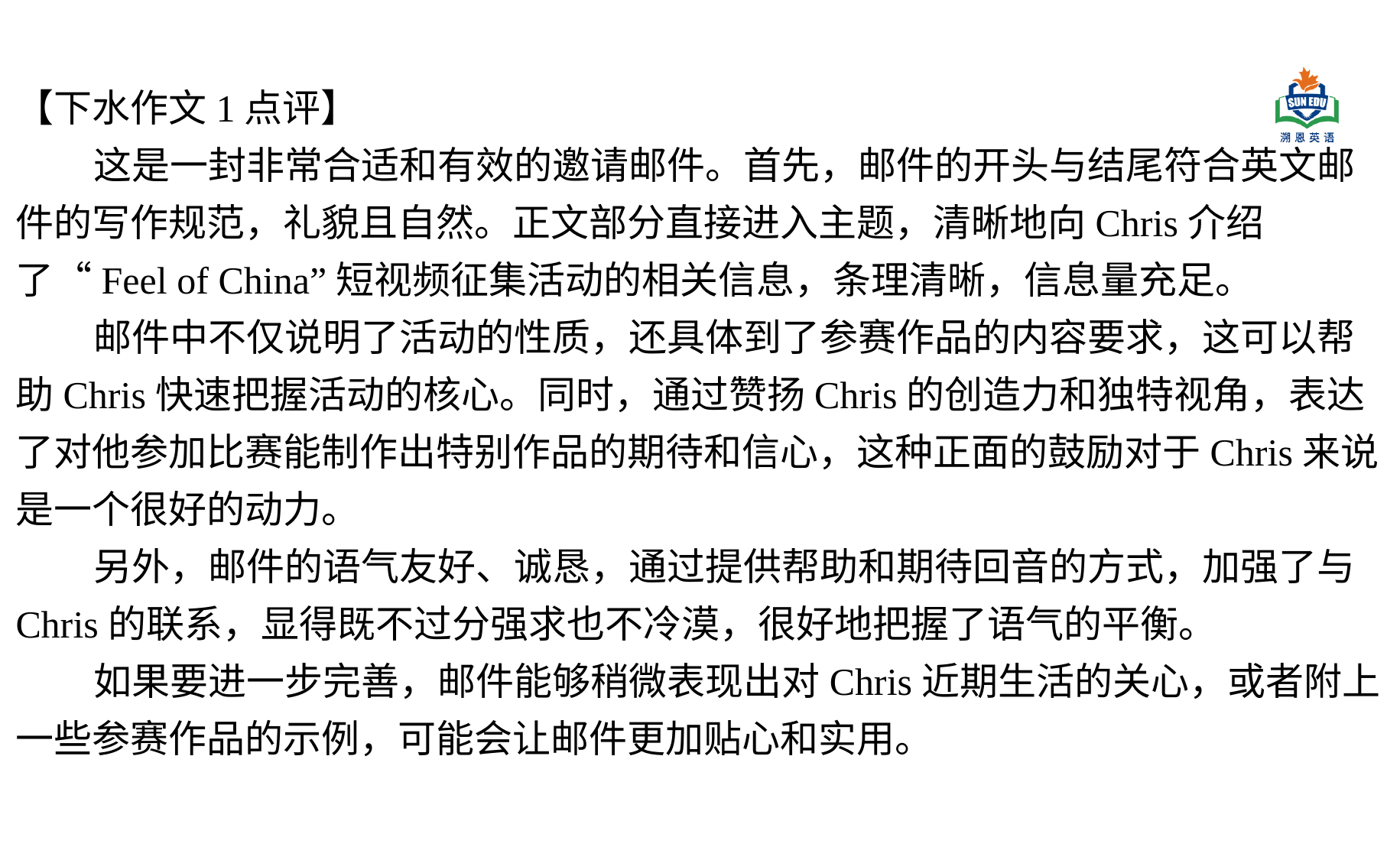

【下水作文1点评】
        这是一封非常合适和有效的邀请邮件。首先，邮件的开头与结尾符合英文邮件的写作规范，礼貌且自然。正文部分直接进入主题，清晰地向Chris介绍了“Feel of China”短视频征集活动的相关信息，条理清晰，信息量充足。
        邮件中不仅说明了活动的性质，还具体到了参赛作品的内容要求，这可以帮助Chris快速把握活动的核心。同时，通过赞扬Chris的创造力和独特视角，表达了对他参加比赛能制作出特别作品的期待和信心，这种正面的鼓励对于Chris来说是一个很好的动力。
        另外，邮件的语气友好、诚恳，通过提供帮助和期待回音的方式，加强了与Chris的联系，显得既不过分强求也不冷漠，很好地把握了语气的平衡。
        如果要进一步完善，邮件能够稍微表现出对Chris近期生活的关心，或者附上一些参赛作品的示例，可能会让邮件更加贴心和实用。